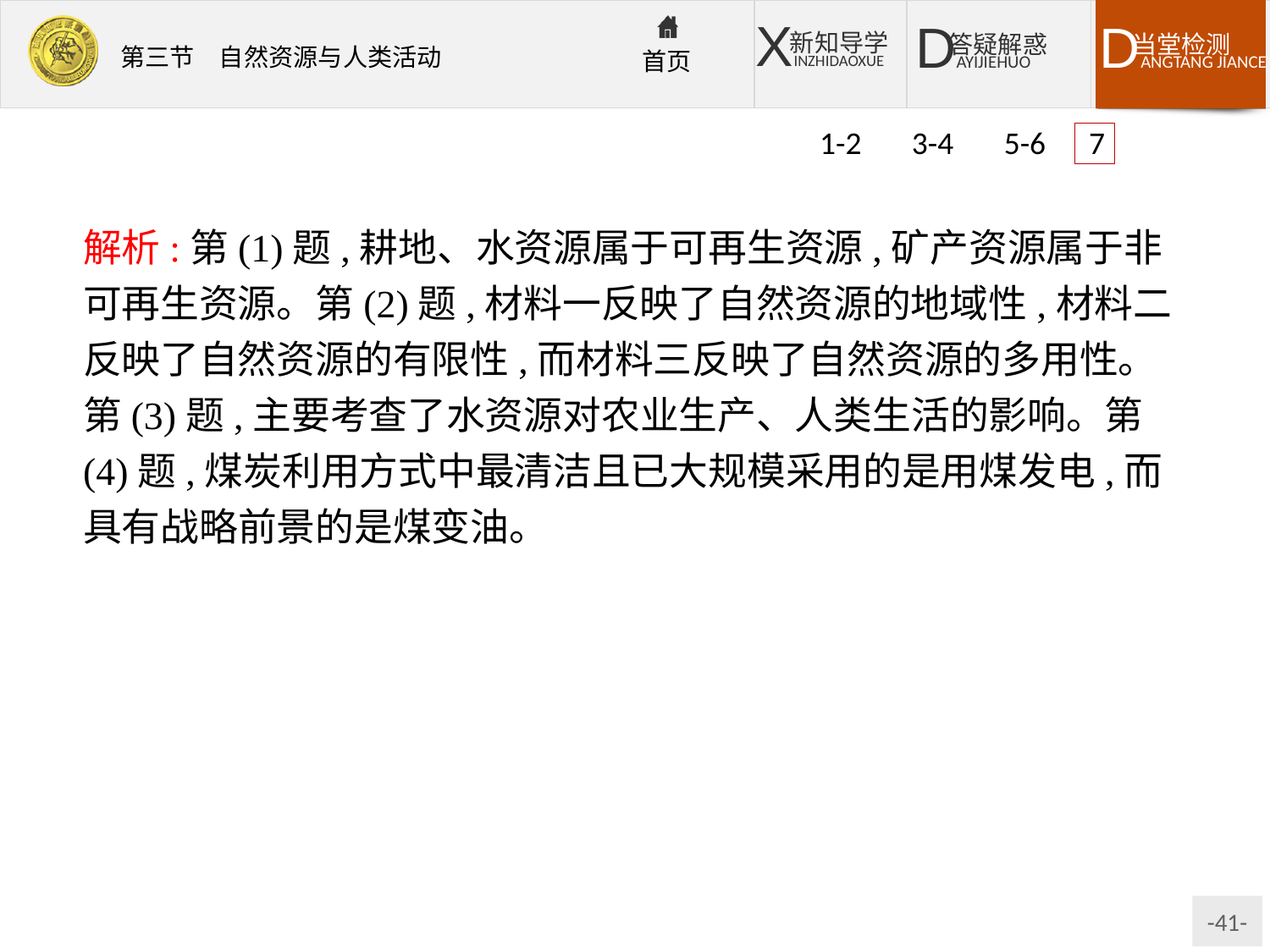

1-2       3-4       5-6      7

解析:第(1)题,耕地、水资源属于可再生资源,矿产资源属于非可再生资源。第(2)题,材料一反映了自然资源的地域性,材料二反映了自然资源的有限性,而材料三反映了自然资源的多用性。第(3)题,主要考查了水资源对农业生产、人类生活的影响。第(4)题,煤炭利用方式中最清洁且已大规模采用的是用煤发电,而具有战略前景的是煤变油。
答案:(1)可再生　非可再生
(2)地域性　有限性　多用性
(3)畜牧　水　水资源
(4)②　D